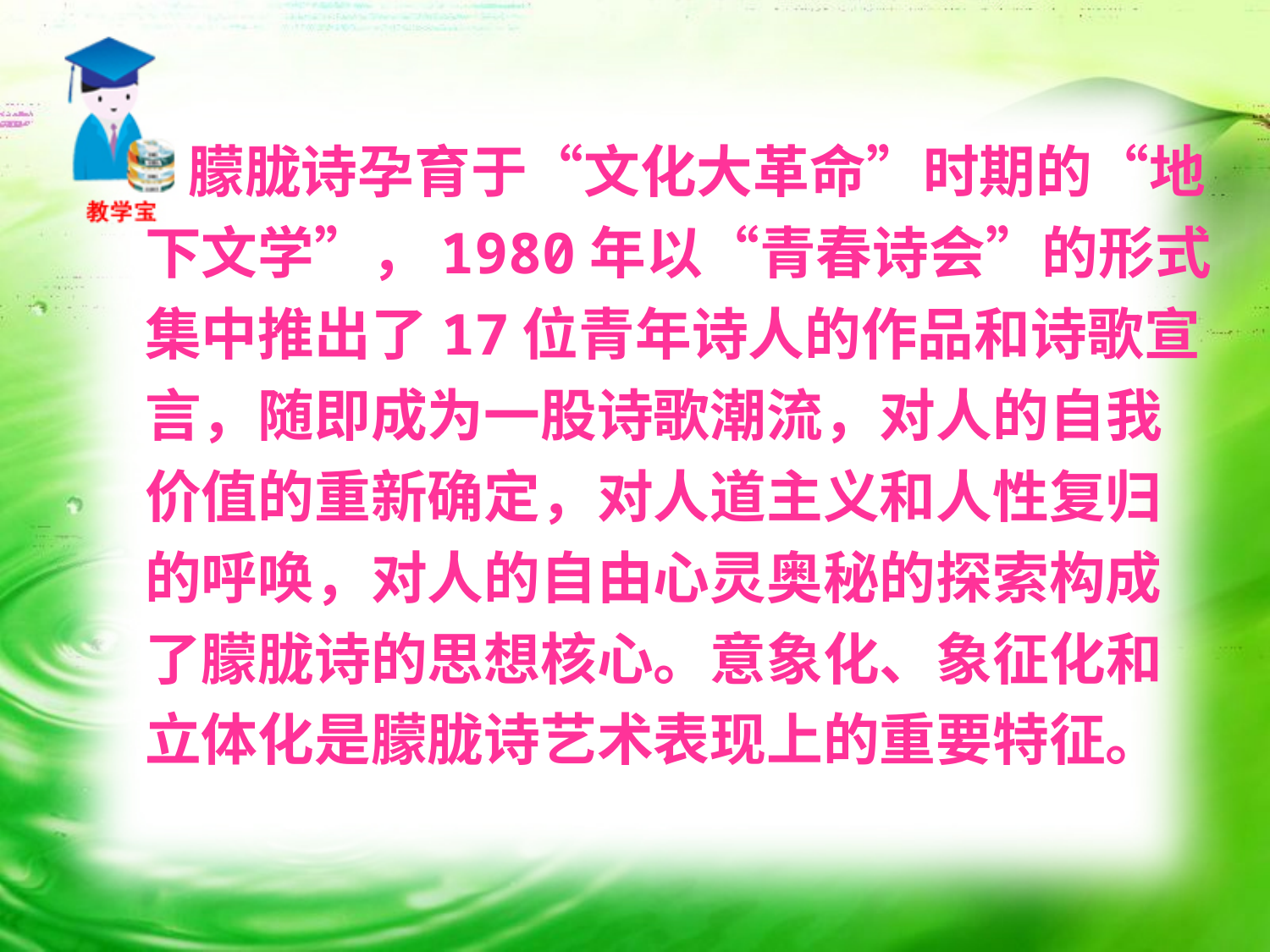

朦胧诗孕育于“文化大革命”时期的“地下文学”，1980年以“青春诗会”的形式集中推出了17位青年诗人的作品和诗歌宣言，随即成为一股诗歌潮流，对人的自我价值的重新确定，对人道主义和人性复归的呼唤，对人的自由心灵奥秘的探索构成了朦胧诗的思想核心。意象化、象征化和立体化是朦胧诗艺术表现上的重要特征。